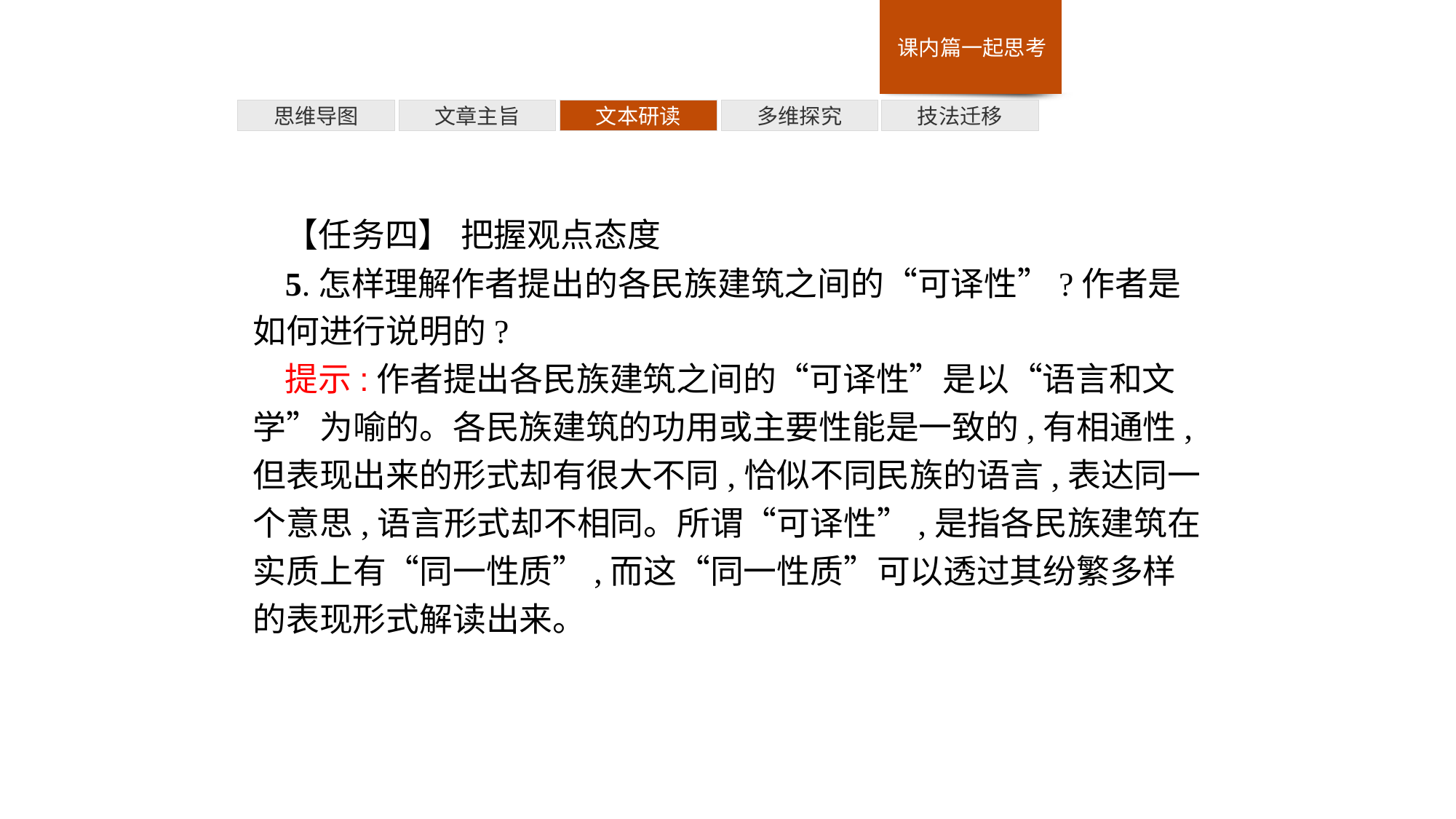

多维探究
思维导图
文章主旨
文本研读
技法迁移
【任务四】 把握观点态度
5.怎样理解作者提出的各民族建筑之间的“可译性”?作者是如何进行说明的?
提示:作者提出各民族建筑之间的“可译性”是以“语言和文学”为喻的。各民族建筑的功用或主要性能是一致的,有相通性,但表现出来的形式却有很大不同,恰似不同民族的语言,表达同一个意思,语言形式却不相同。所谓“可译性”,是指各民族建筑在实质上有“同一性质”,而这“同一性质”可以透过其纷繁多样的表现形式解读出来。